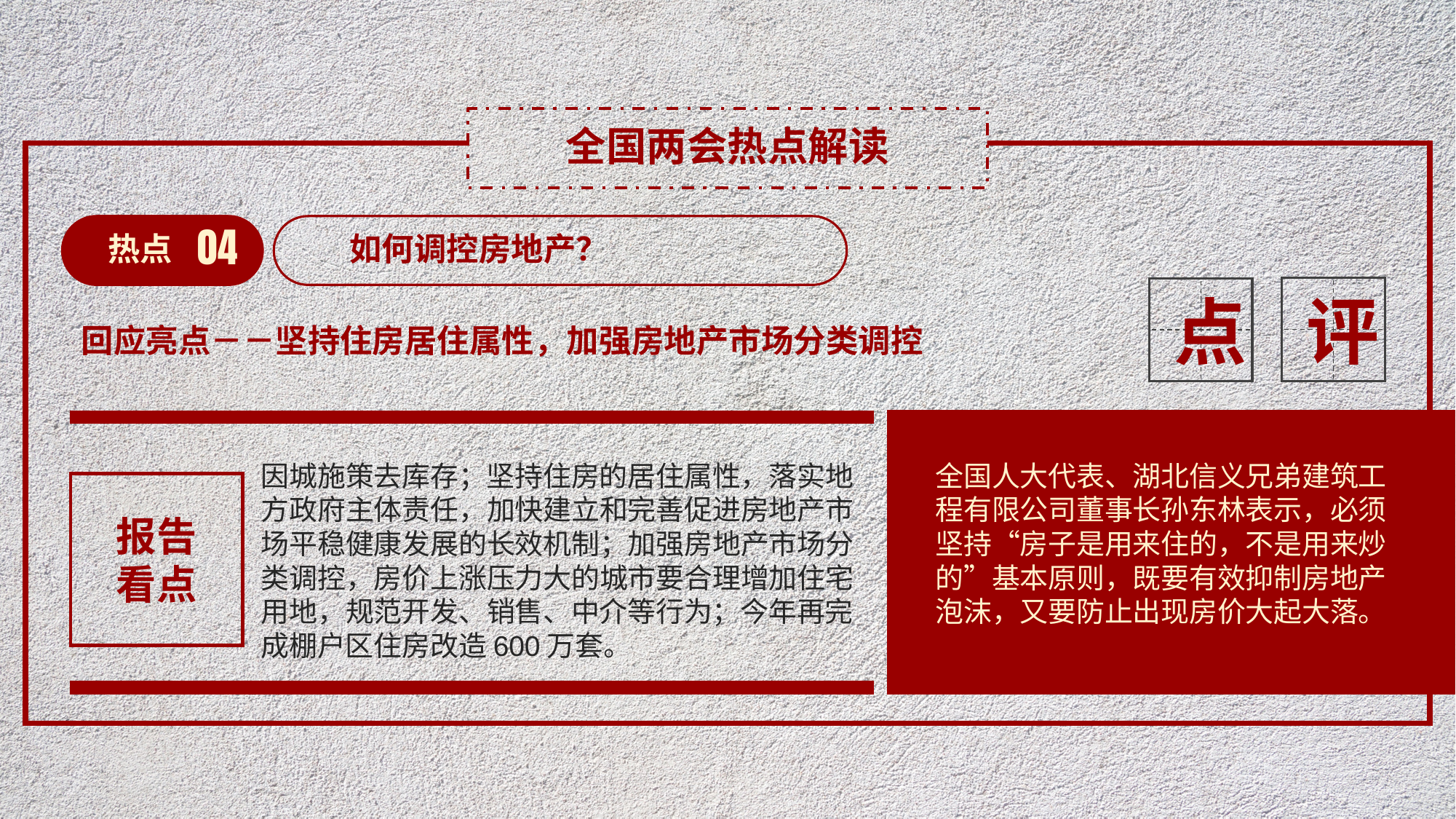

全国两会热点解读

04
热点

如何调控房地产？

评

点
回应亮点－－坚持住房居住属性，加强房地产市场分类调控

全国人大代表、湖北信义兄弟建筑工程有限公司董事长孙东林表示，必须坚持“房子是用来住的，不是用来炒的”基本原则，既要有效抑制房地产泡沫，又要防止出现房价大起大落。

因城施策去库存；坚持住房的居住属性，落实地方政府主体责任，加快建立和完善促进房地产市场平稳健康发展的长效机制；加强房地产市场分类调控，房价上涨压力大的城市要合理增加住宅用地，规范开发、销售、中介等行为；今年再完成棚户区住房改造600万套。
报告
看点